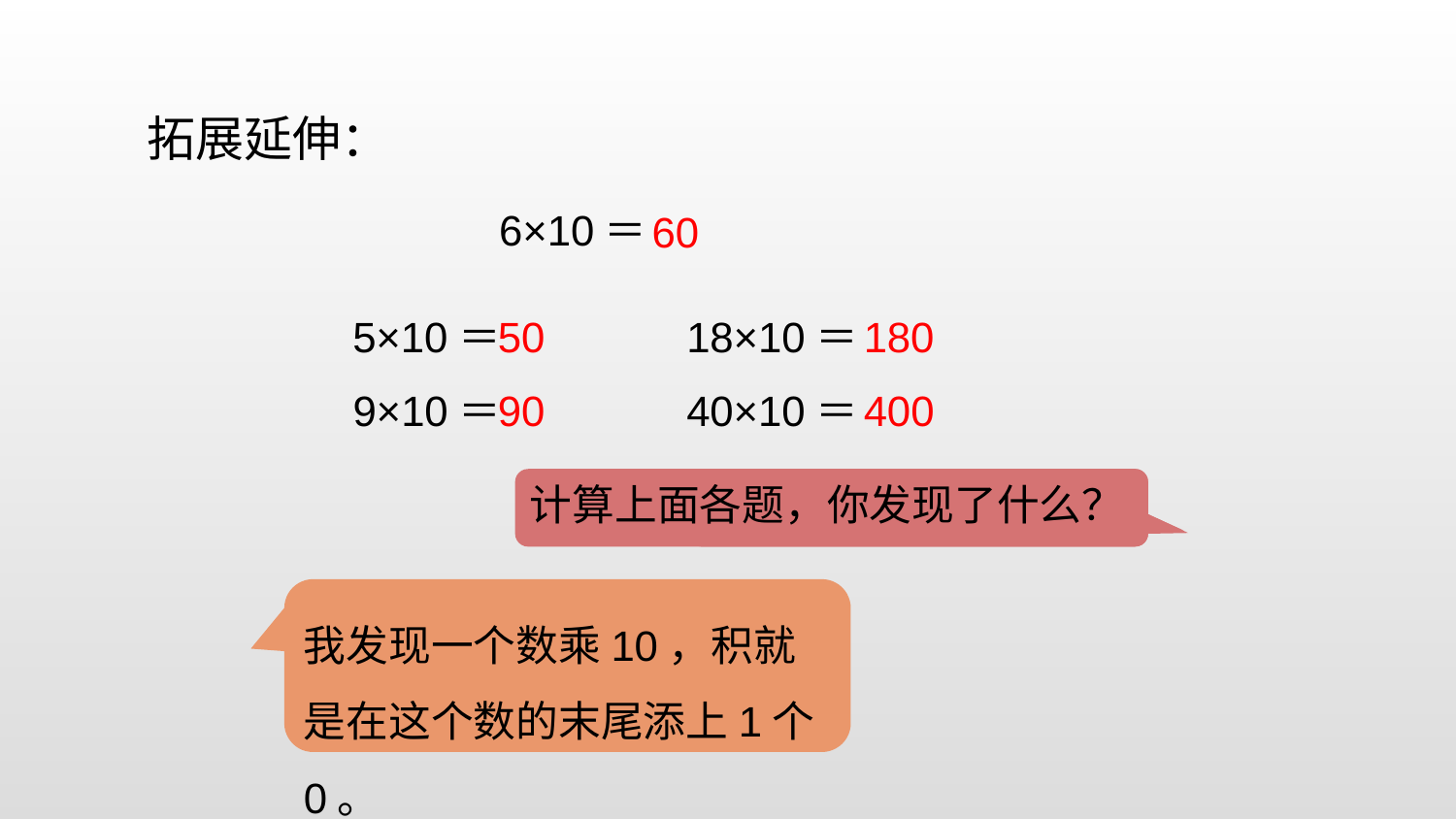

拓展延伸：
6×10＝
60
5×10＝
50
18×10＝
180
90
9×10＝
40×10＝
400
计算上面各题，你发现了什么？
上面各题你会计算吗？
我发现一个数乘10，积就是在这个数的末尾添上1个0。